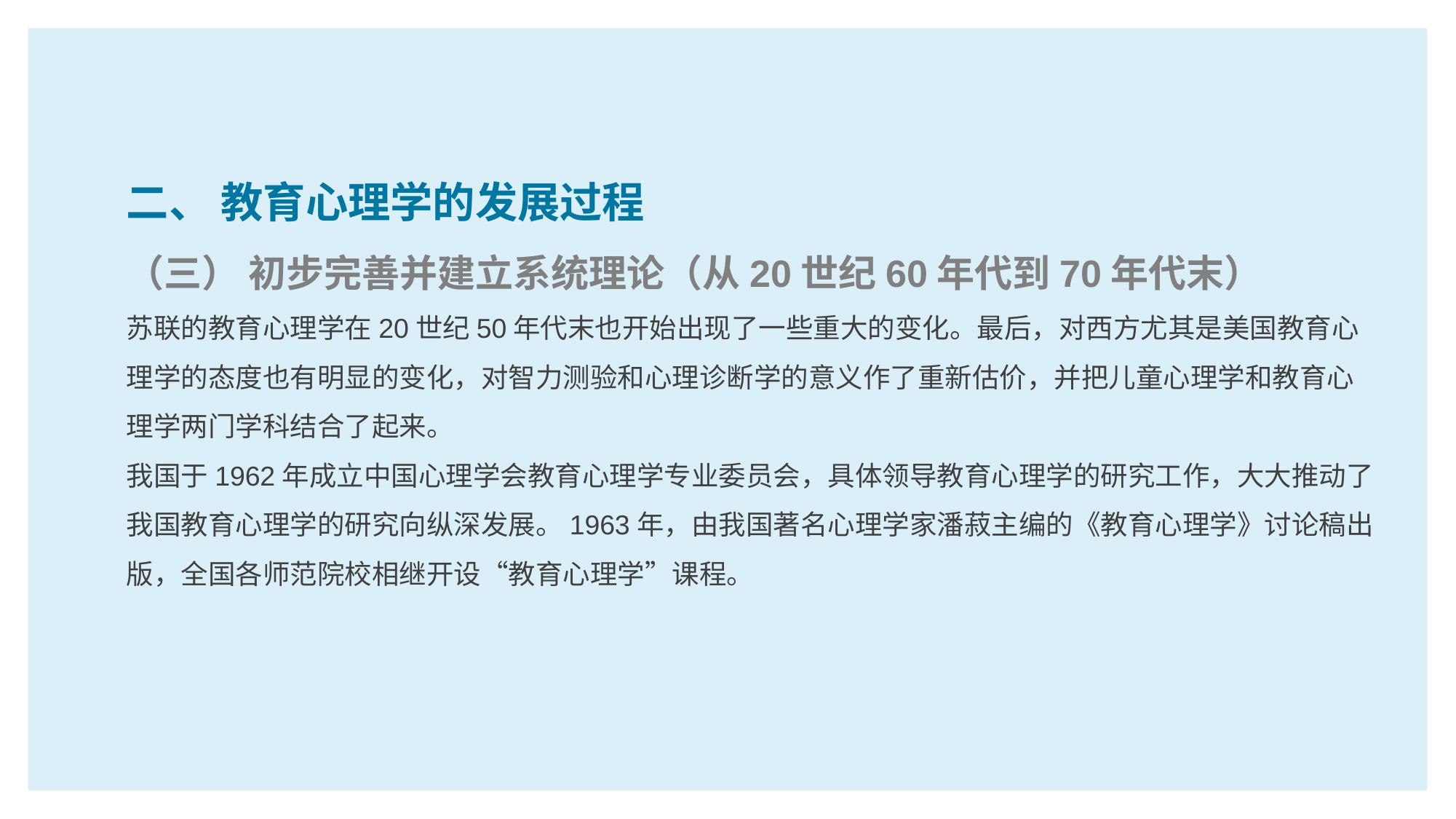

二、 教育心理学的发展过程
（三） 初步完善并建立系统理论（从20世纪60年代到70年代末）
苏联的教育心理学在20世纪50年代末也开始出现了一些重大的变化。最后，对西方尤其是美国教育心理学的态度也有明显的变化，对智力测验和心理诊断学的意义作了重新估价，并把儿童心理学和教育心理学两门学科结合了起来。
我国于1962年成立中国心理学会教育心理学专业委员会，具体领导教育心理学的研究工作，大大推动了我国教育心理学的研究向纵深发展。1963年，由我国著名心理学家潘菽主编的《教育心理学》讨论稿出版，全国各师范院校相继开设“教育心理学”课程。